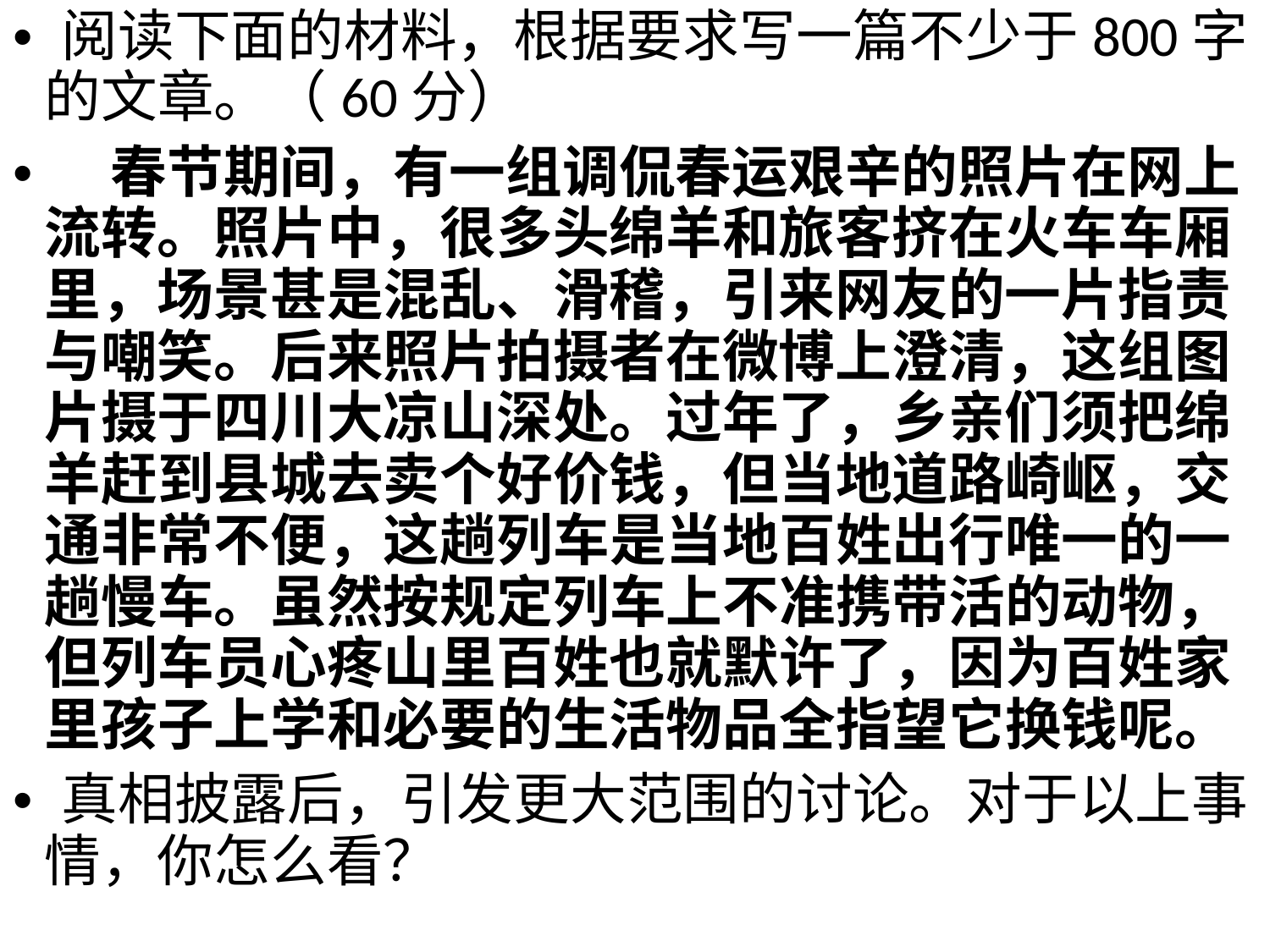

• 阅读下面的材料，根据要求写一篇不少于800字
的文章。（60分）
• 春节期间，有一组调侃春运艰辛的照片在网上
流转。照片中，很多头绵羊和旅客挤在火车车厢
里，场景甚是混乱、滑稽，引来网友的一片指责
与嘲笑。后来照片拍摄者在微博上澄清，这组图
片摄于四川大凉山深处。过年了，乡亲们须把绵
羊赶到县城去卖个好价钱，但当地道路崎岖，交
通非常不便，这趟列车是当地百姓出行唯一的一
趟慢车。虽然按规定列车上不准携带活的动物，
但列车员心疼山里百姓也就默许了，因为百姓家
里孩子上学和必要的生活物品全指望它换钱呢。
• 真相披露后，引发更大范围的讨论。对于以上事
情，你怎么看？